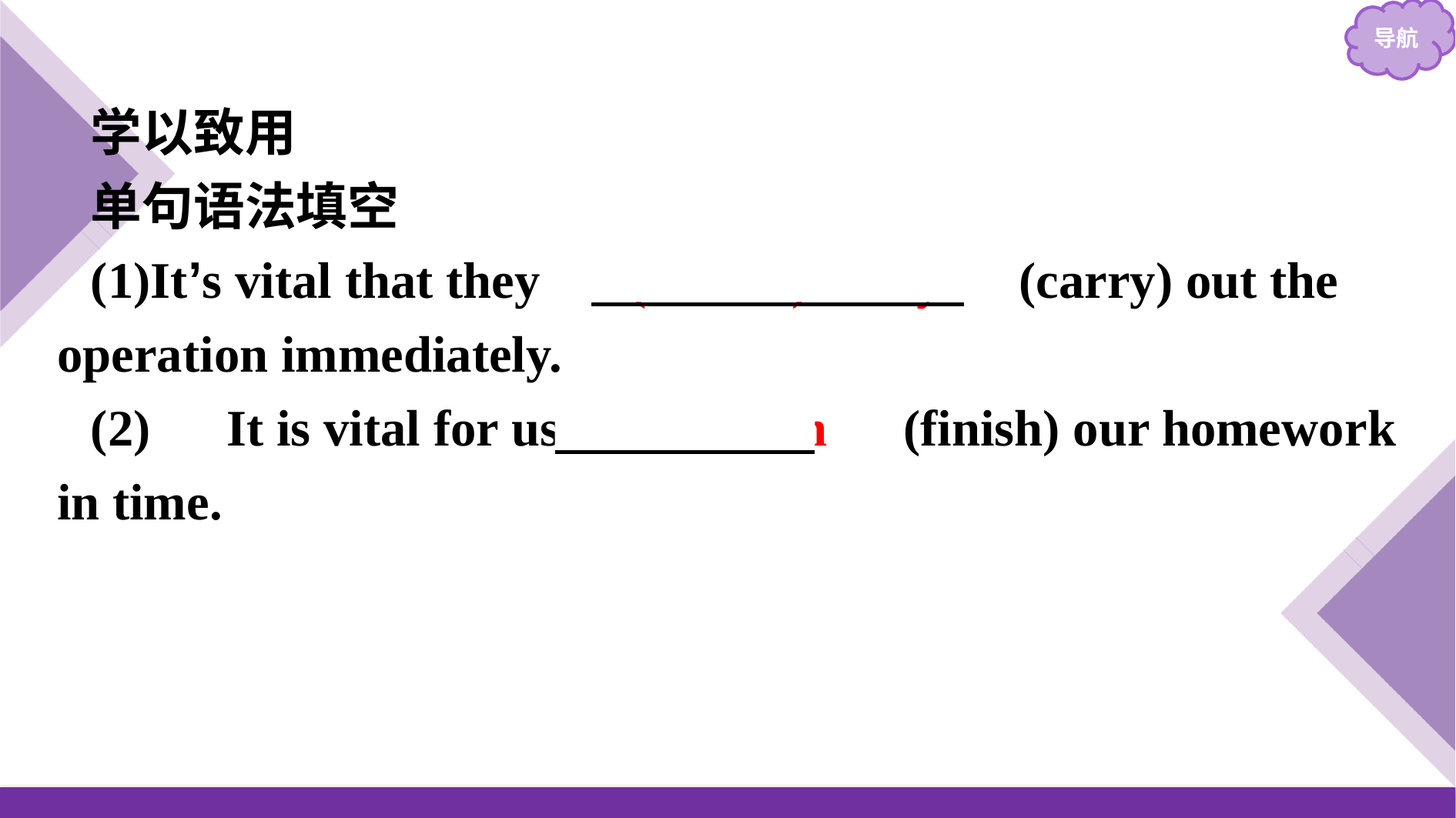

学以致用
单句语法填空
(1)It’s vital that they 　(should) carry　(carry) out the operation immediately.
(2)　It is vital for us 　to finish　(finish) our homework in time.